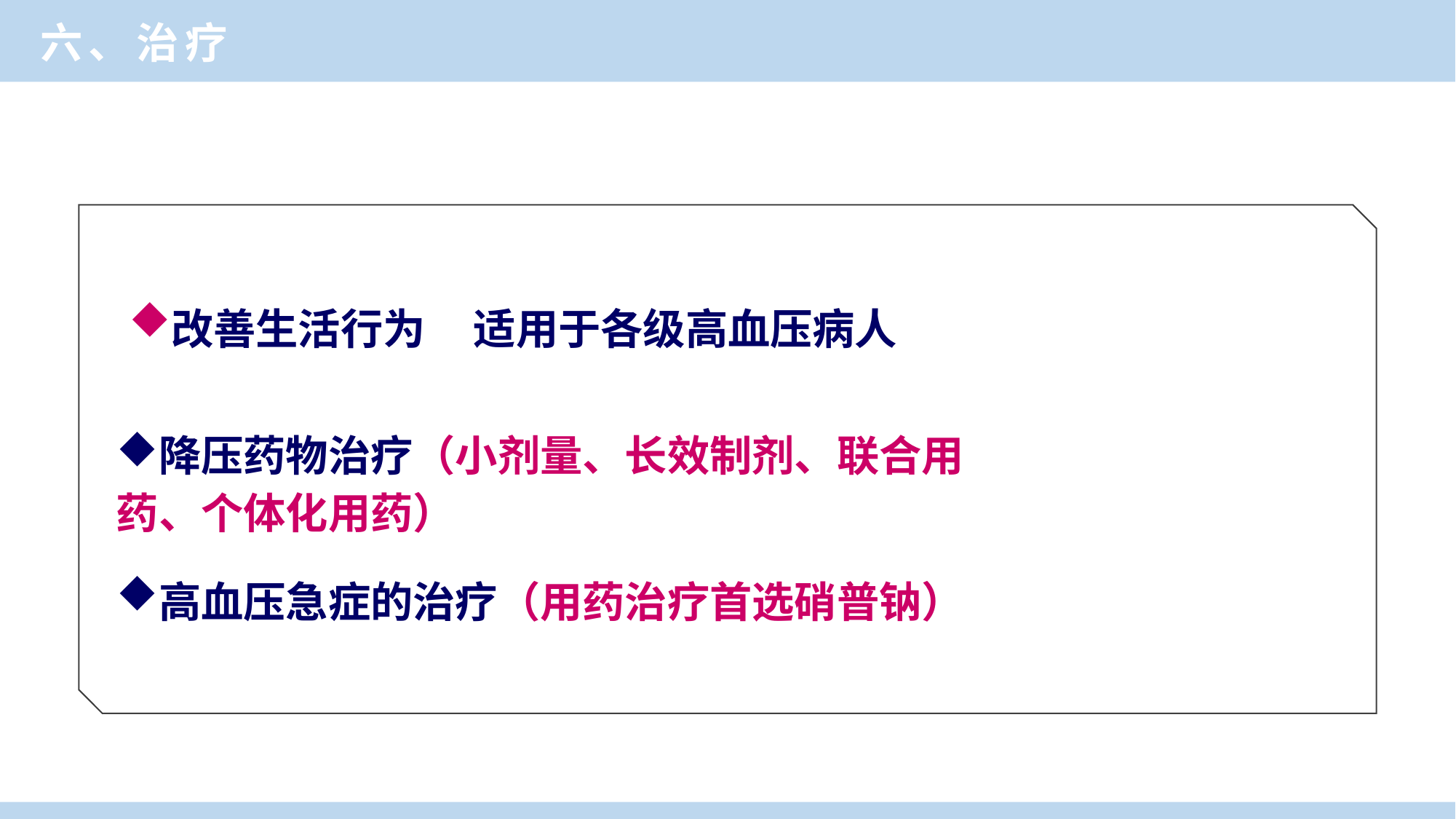

六、治疗

改善生活行为     适用于各级高血压病人
降压药物治疗（小剂量、长效制剂、联合用药、个体化用药）
高血压急症的治疗（用药治疗首选硝普钠）